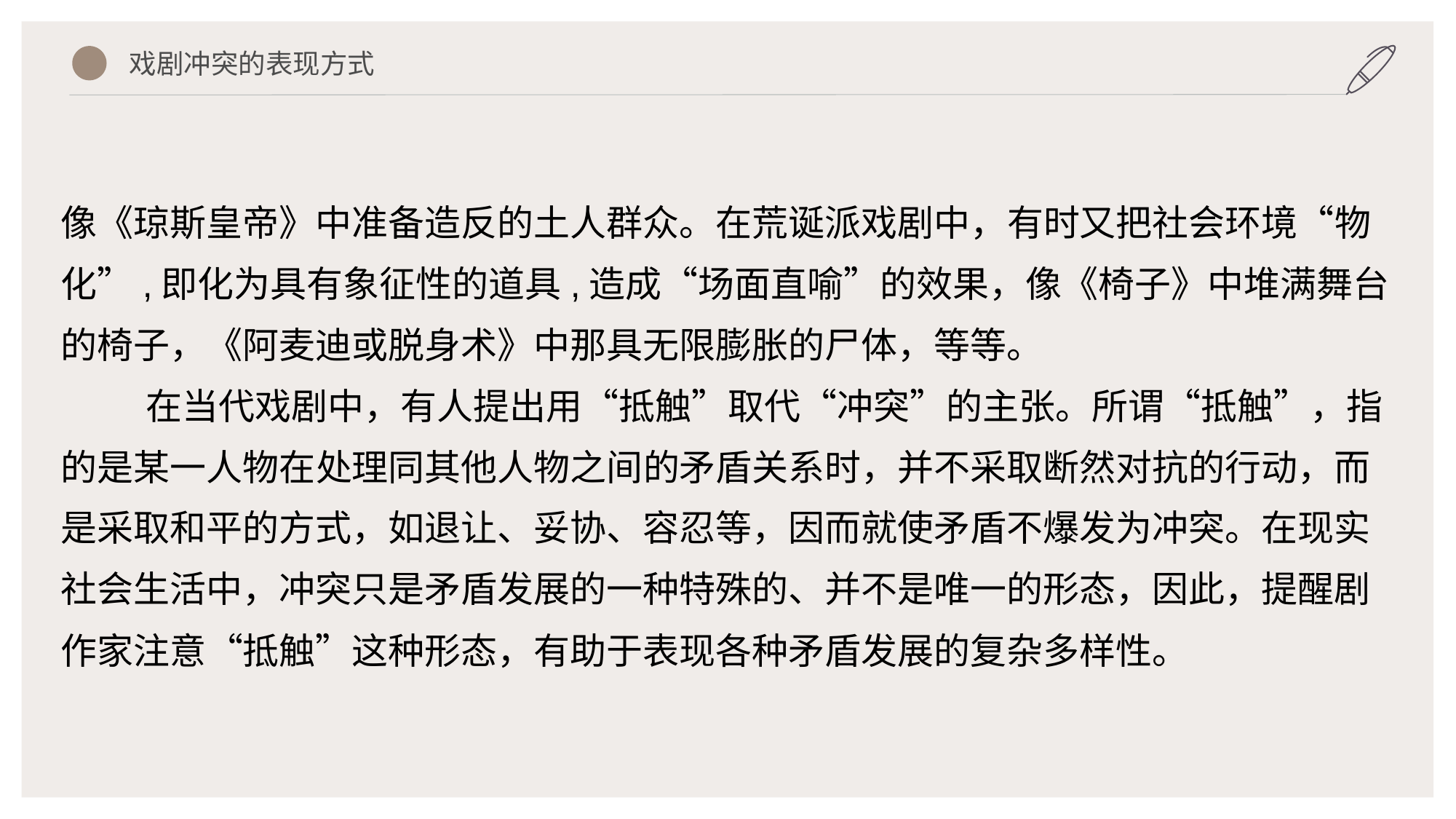

戏剧冲突的表现方式

像《琼斯皇帝》中准备造反的土人群众。在荒诞派戏剧中，有时又把社会环境“物化”,即化为具有象征性的道具,造成“场面直喻”的效果，像《椅子》中堆满舞台的椅子，《阿麦迪或脱身术》中那具无限膨胀的尸体，等等。
在当代戏剧中，有人提出用“抵触”取代“冲突”的主张。所谓“抵触”，指的是某一人物在处理同其他人物之间的矛盾关系时，并不采取断然对抗的行动，而是采取和平的方式，如退让、妥协、容忍等，因而就使矛盾不爆发为冲突。在现实社会生活中，冲突只是矛盾发展的一种特殊的、并不是唯一的形态，因此，提醒剧作家注意“抵触”这种形态，有助于表现各种矛盾发展的复杂多样性。